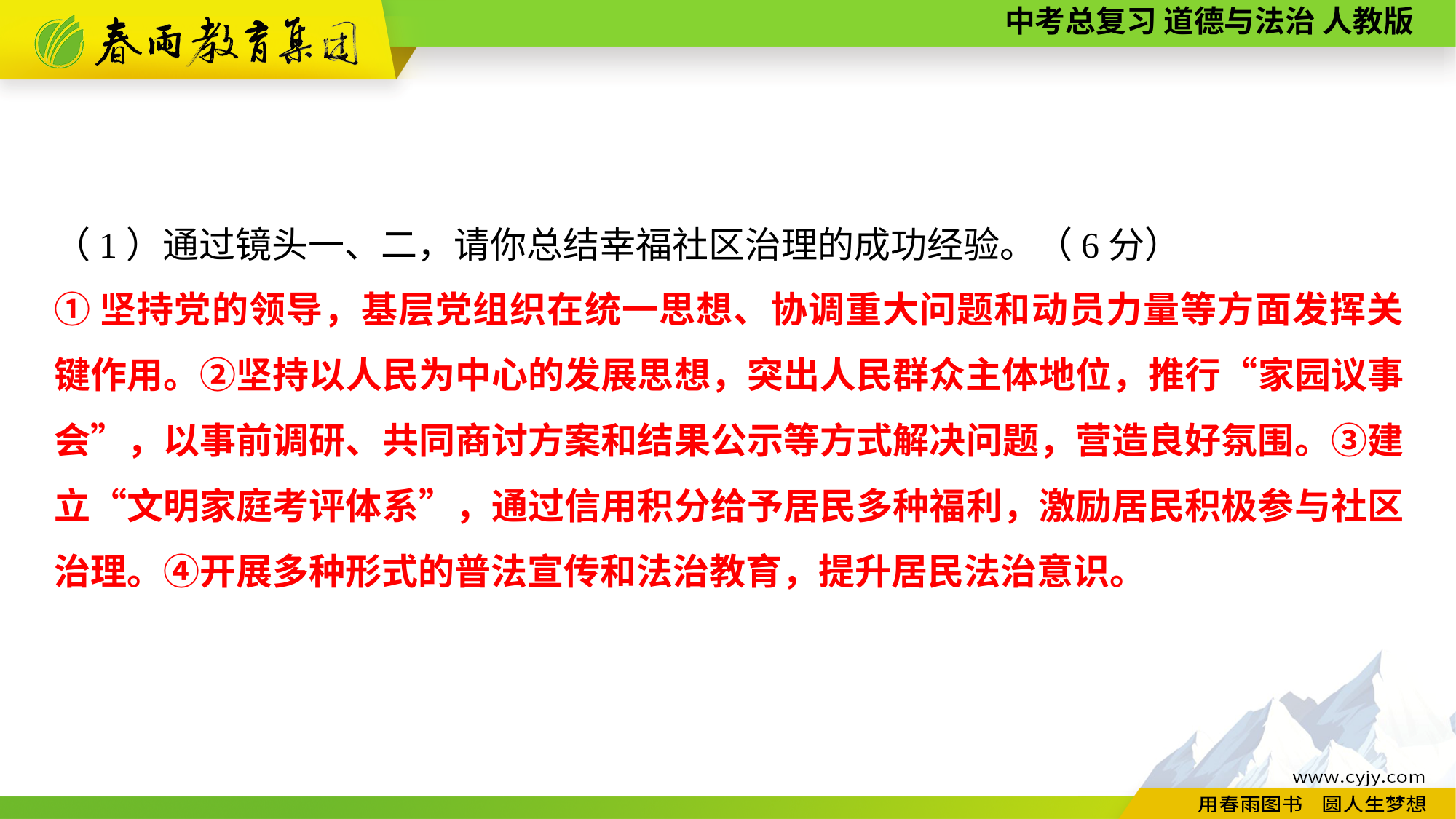

（1）通过镜头一、二，请你总结幸福社区治理的成功经验。（6分）
①坚持党的领导，基层党组织在统一思想、协调重大问题和动员力量等方面发挥关键作用。②坚持以人民为中心的发展思想，突出人民群众主体地位，推行“家园议事会”，以事前调研、共同商讨方案和结果公示等方式解决问题，营造良好氛围。③建立“文明家庭考评体系”，通过信用积分给予居民多种福利，激励居民积极参与社区治理。④开展多种形式的普法宣传和法治教育，提升居民法治意识。